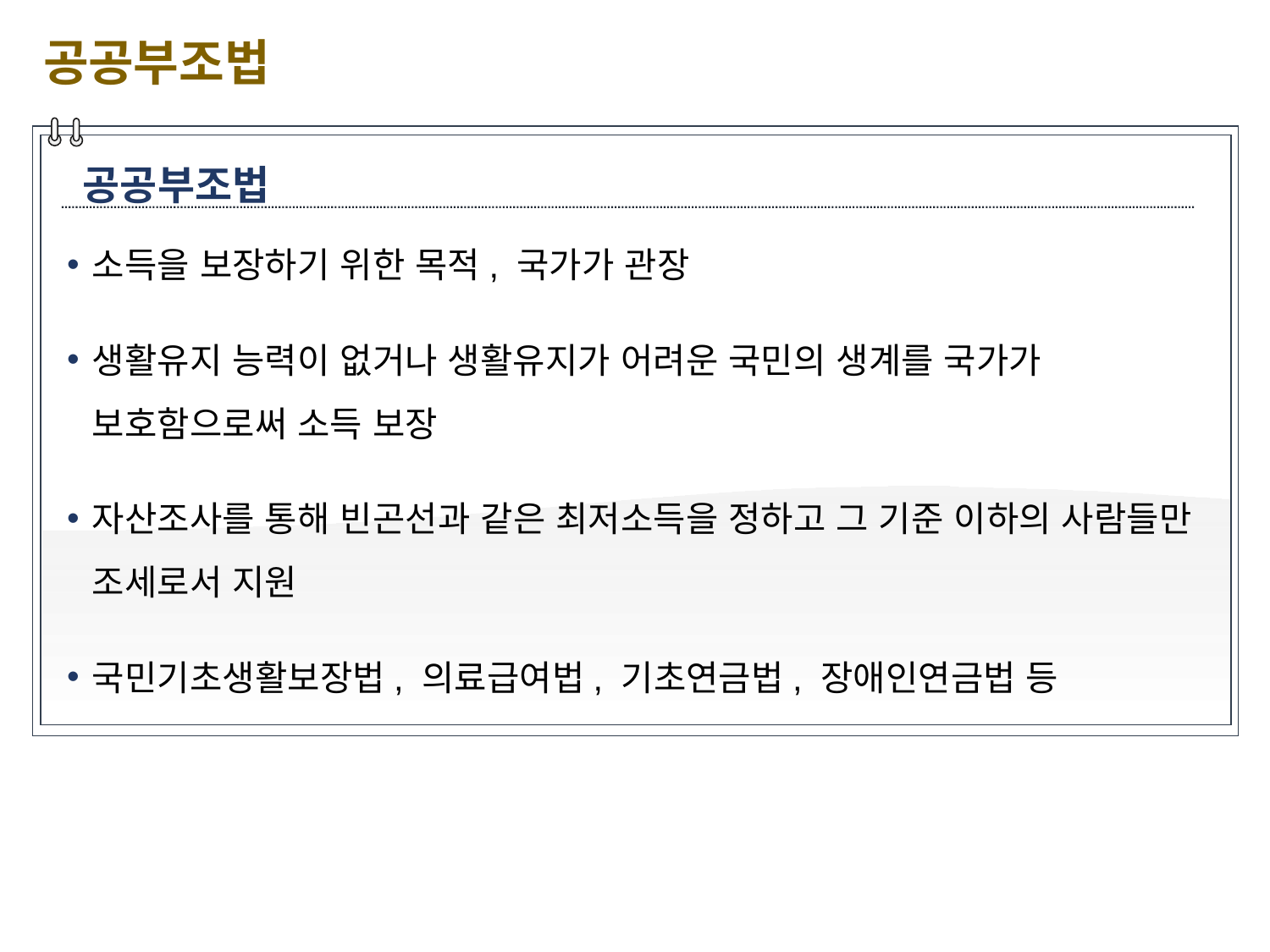

공공부조법

공공부조법

소득을 보장하기 위한 목적, 국가가 관장
생활유지 능력이 없거나 생활유지가 어려운 국민의 생계를 국가가 보호함으로써 소득 보장
자산조사를 통해 빈곤선과 같은 최저소득을 정하고 그 기준 이하의 사람들만 조세로서 지원
국민기초생활보장법, 의료급여법, 기초연금법, 장애인연금법 등